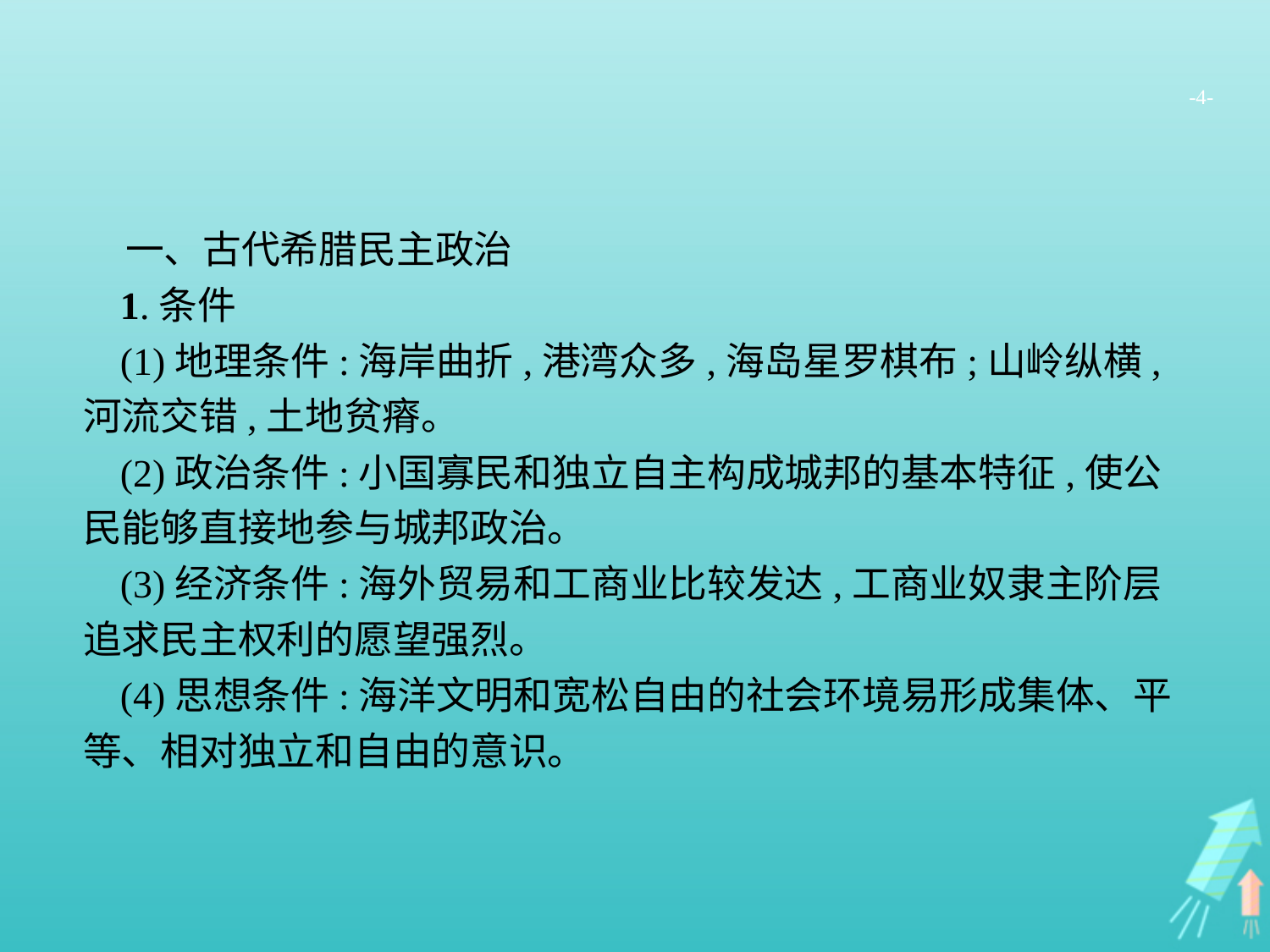

-4-
一、古代希腊民主政治
1.条件
(1)地理条件:海岸曲折,港湾众多,海岛星罗棋布;山岭纵横,河流交错,土地贫瘠。
(2)政治条件:小国寡民和独立自主构成城邦的基本特征,使公民能够直接地参与城邦政治。
(3)经济条件:海外贸易和工商业比较发达,工商业奴隶主阶层追求民主权利的愿望强烈。
(4)思想条件:海洋文明和宽松自由的社会环境易形成集体、平等、相对独立和自由的意识。